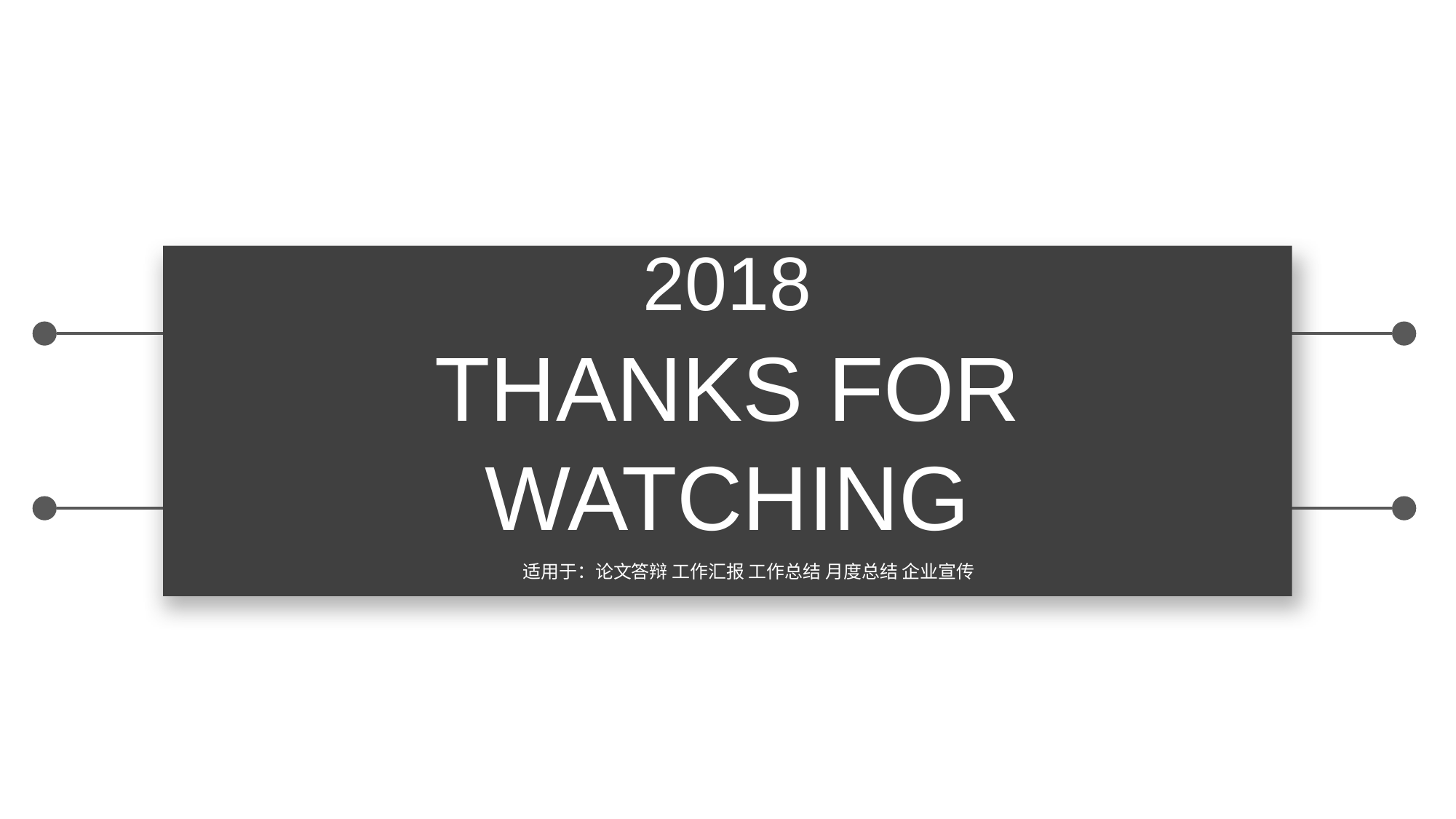

2018

THANKS FOR WATCHING
适用于：论文答辩 工作汇报 工作总结 月度总结 企业宣传